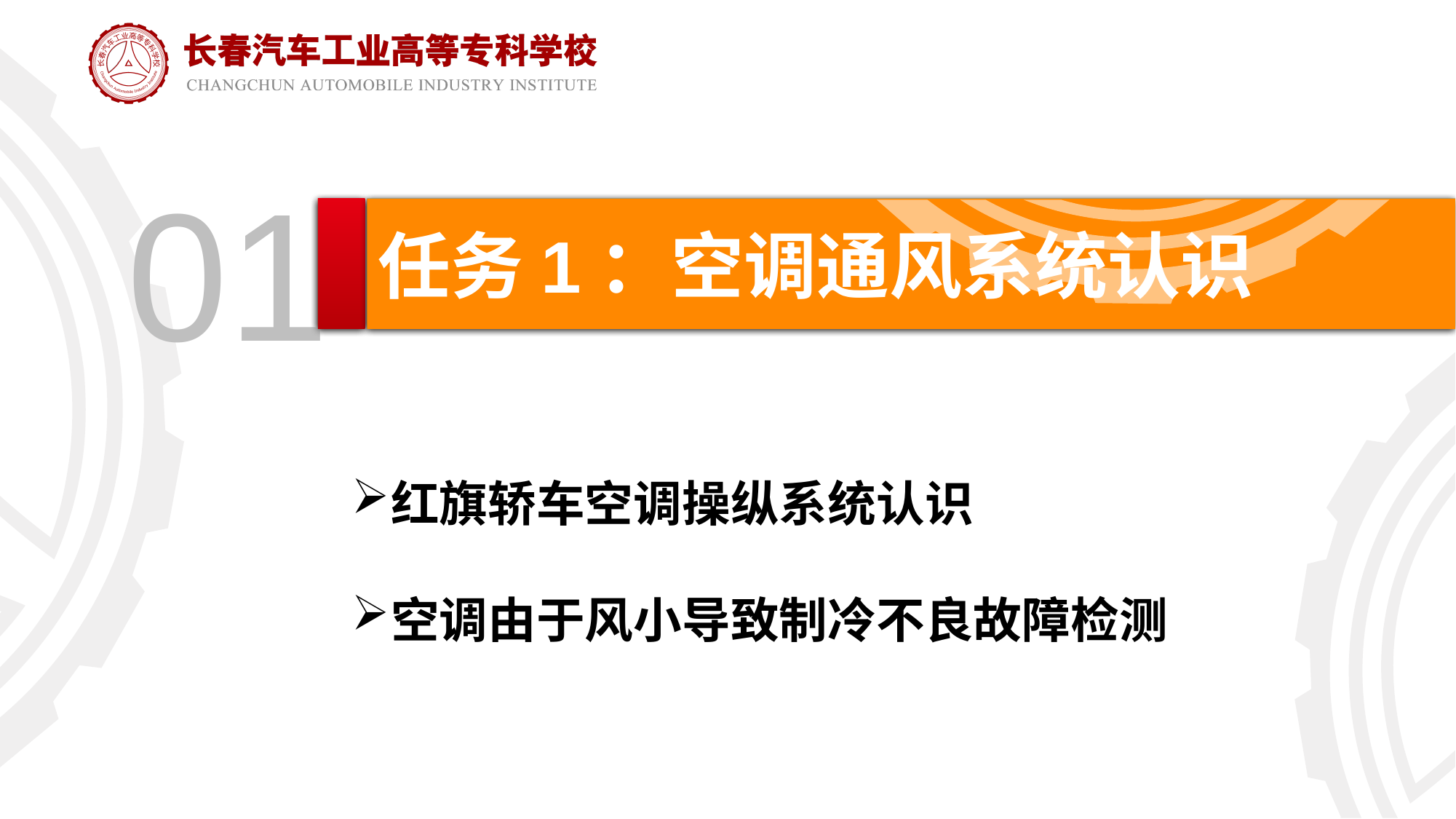

01

任务1：空调通风系统认识

红旗轿车空调操纵系统认识
空调由于风小导致制冷不良故障检测